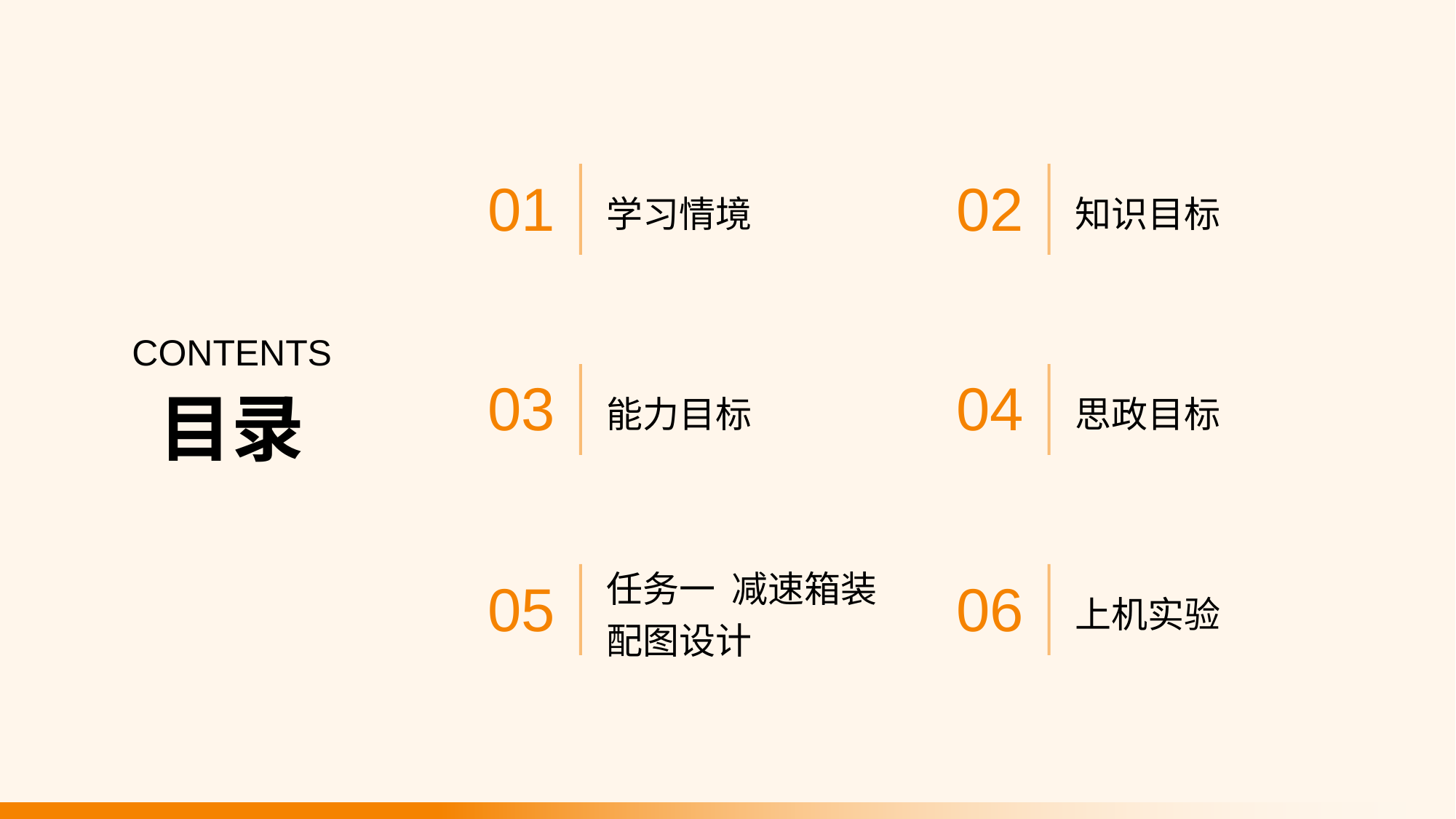

学习情境
知识目标

01
02
CONTENTS
能力目标
思政目标

03
04
目录
任务一  减速箱装配图设计
上机实验

05
06